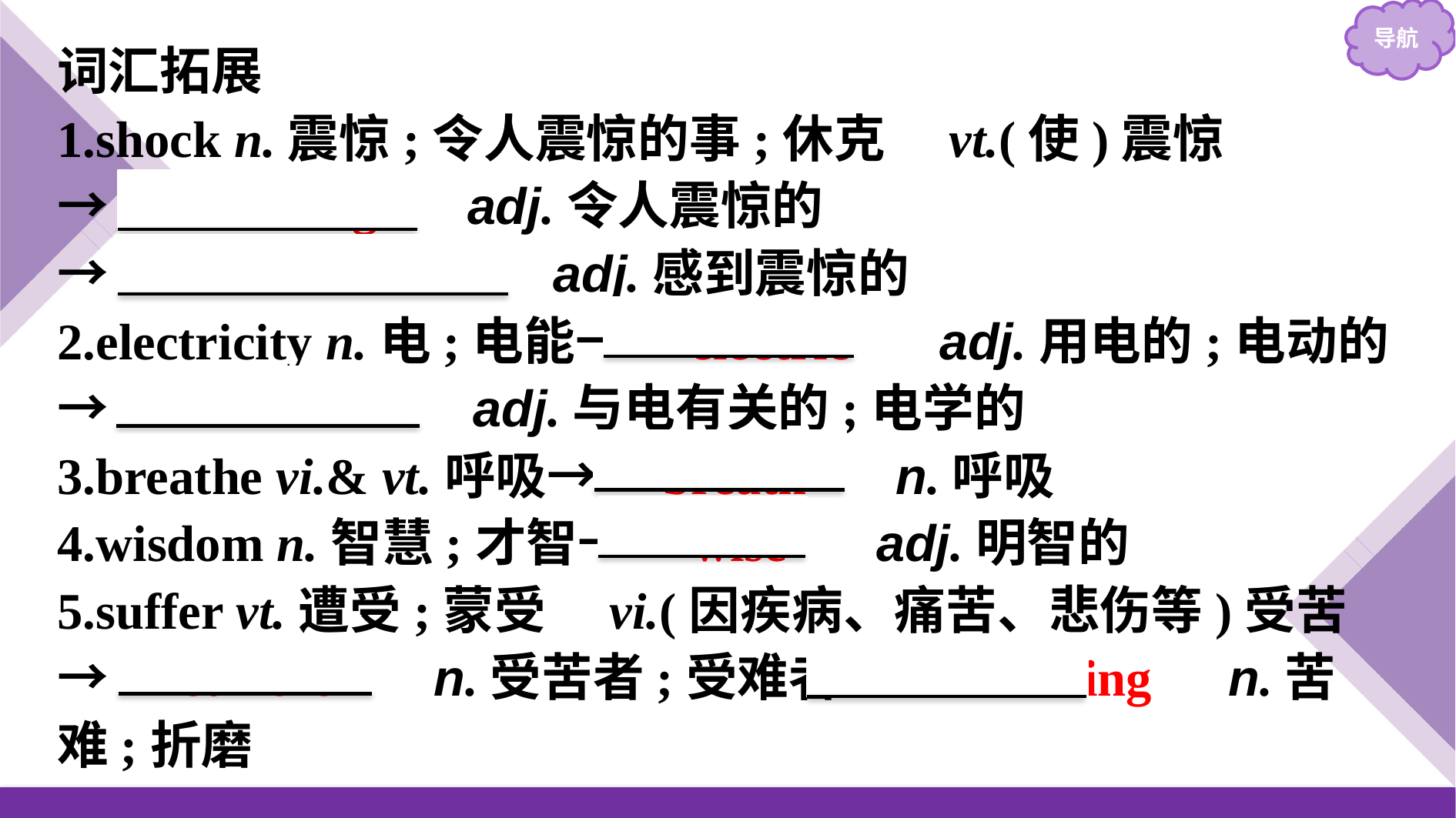

词汇拓展
1.shock n.震惊;令人震惊的事;休克　vt.(使)震惊
→　shocking　 adj.令人震惊的
→　　shocked　　 adj.感到震惊的
2.electricity n.电;电能→　electric　 adj.用电的;电动的
→　electrical　 adj.与电有关的;电学的
3.breathe vi.& vt.呼吸→　breath　 n.呼吸
4.wisdom n.智慧;才智→　wise　 adj.明智的
5.suffer vt.遭受;蒙受　vi.(因疾病、痛苦、悲伤等)受苦
→　sufferer　n.受苦者;受难者→　suffering　n.苦难;折磨